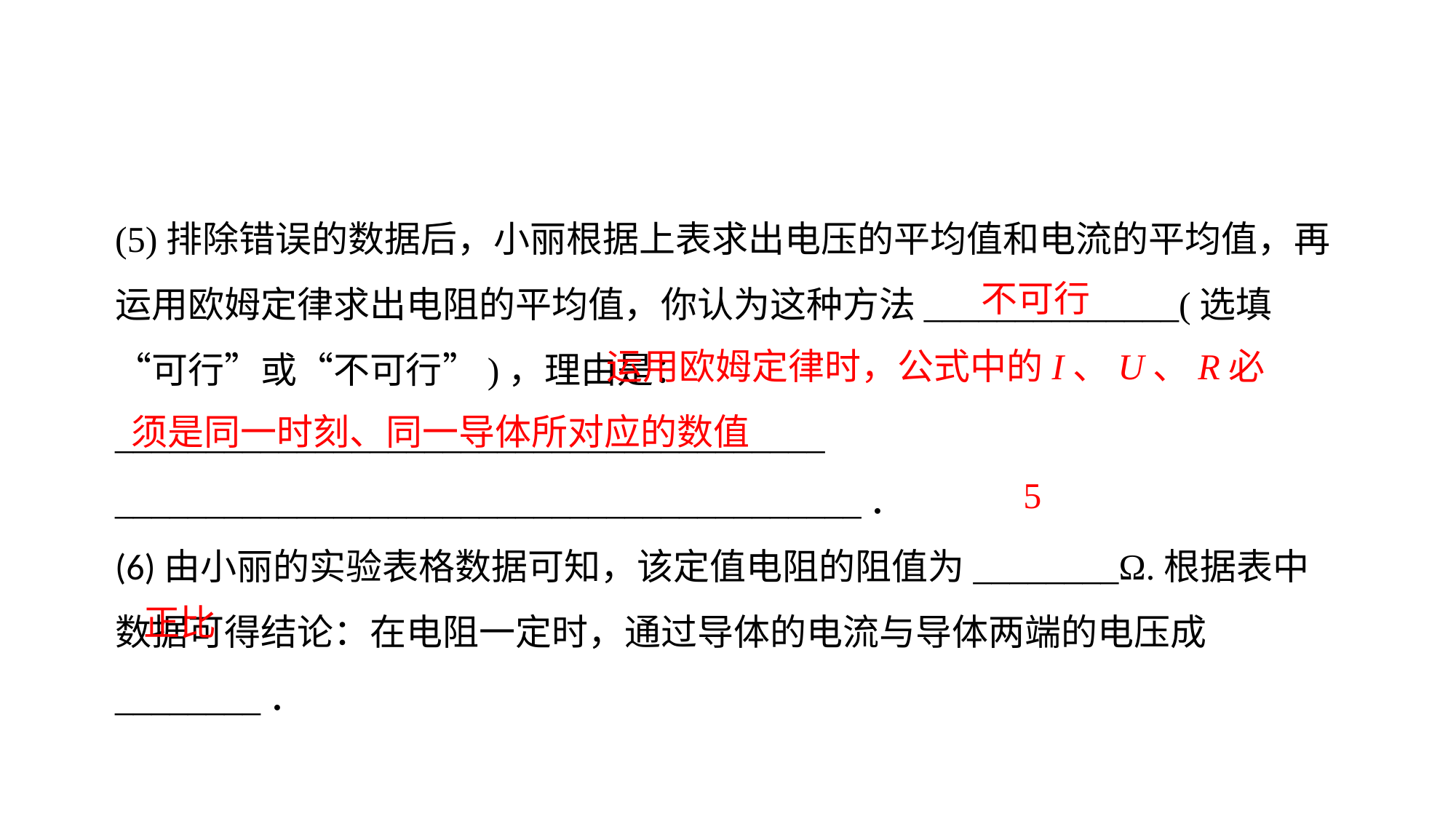

(5)排除错误的数据后，小丽根据上表求出电压的平均值和电流的平均值，再运用欧姆定律求出电阻的平均值，你认为这种方法______________(选填“可行”或“不可行”)，理由是：_______________________________________
_________________________________________．(6)由小丽的实验表格数据可知，该定值电阻的阻值为________Ω.根据表中数据可得结论：在电阻一定时，通过导体的电流与导体两端的电压成________．
不可行
                                                         运用欧姆定律时，公式中的I、U、R必须是同一时刻、同一导体所对应的数值
5
正比